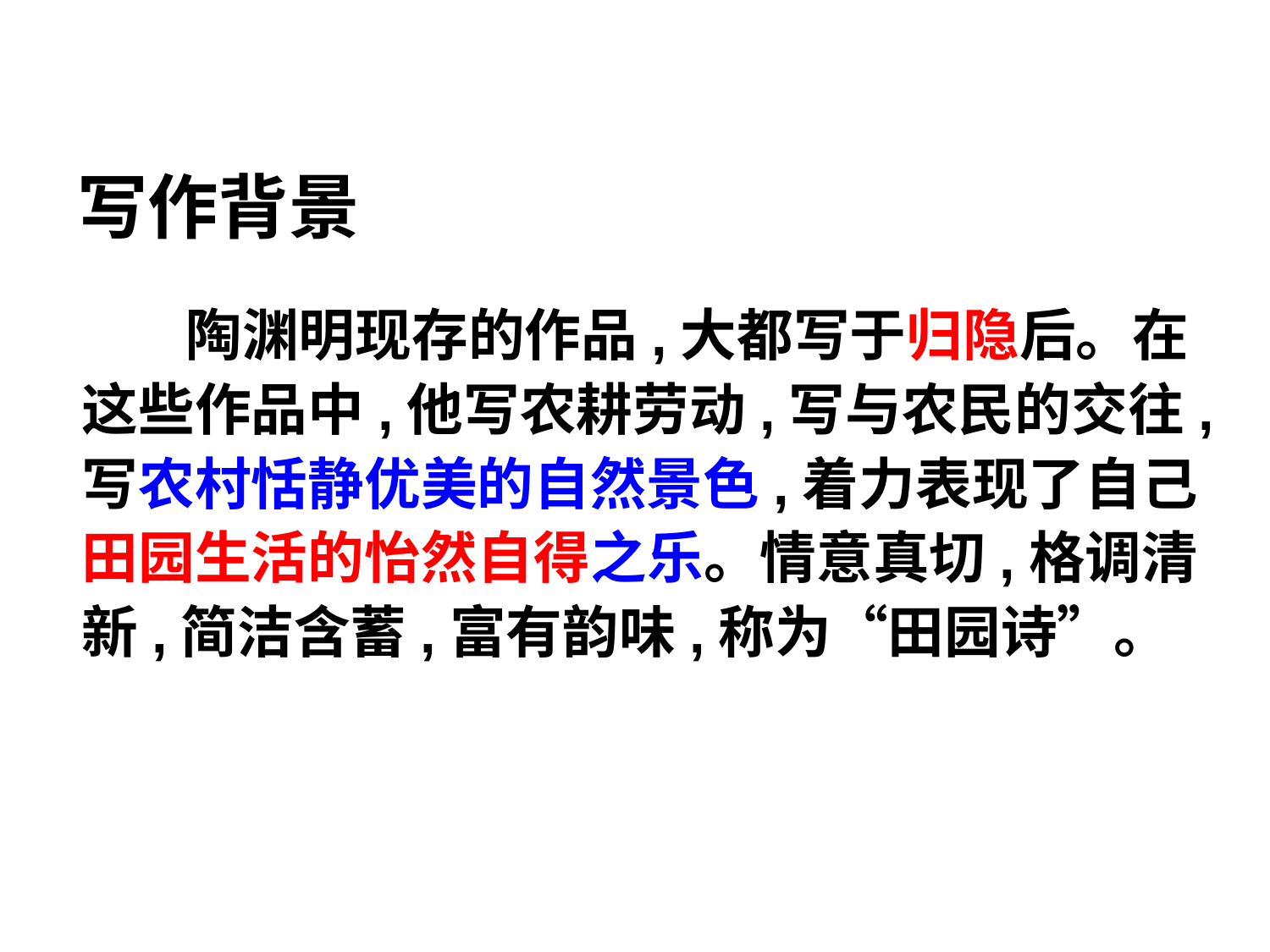

写作背景
       陶渊明现存的作品,大都写于归隐后。在这些作品中,他写农耕劳动,写与农民的交往,写农村恬静优美的自然景色,着力表现了自己田园生活的怡然自得之乐。情意真切,格调清新,简洁含蓄,富有韵味,称为“田园诗”。